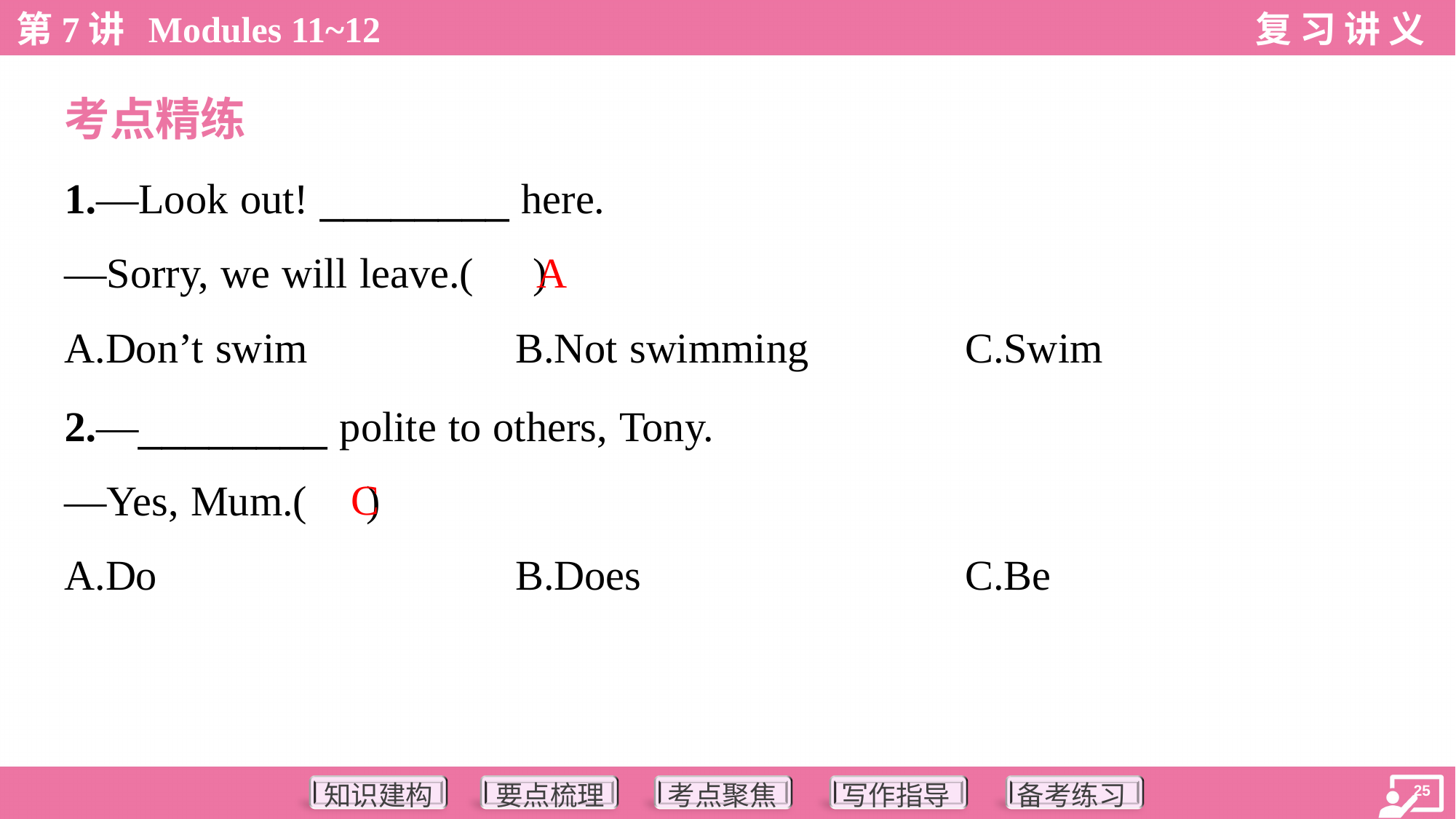

考点精练
1.—Look out! ________ here.
—Sorry, we will leave.(     )
A
A.Don’t swim	B.Not swimming	C.Swim
2.—________ polite to others, Tony.
—Yes, Mum.(     )
C
A.Do	B.Does	C.Be